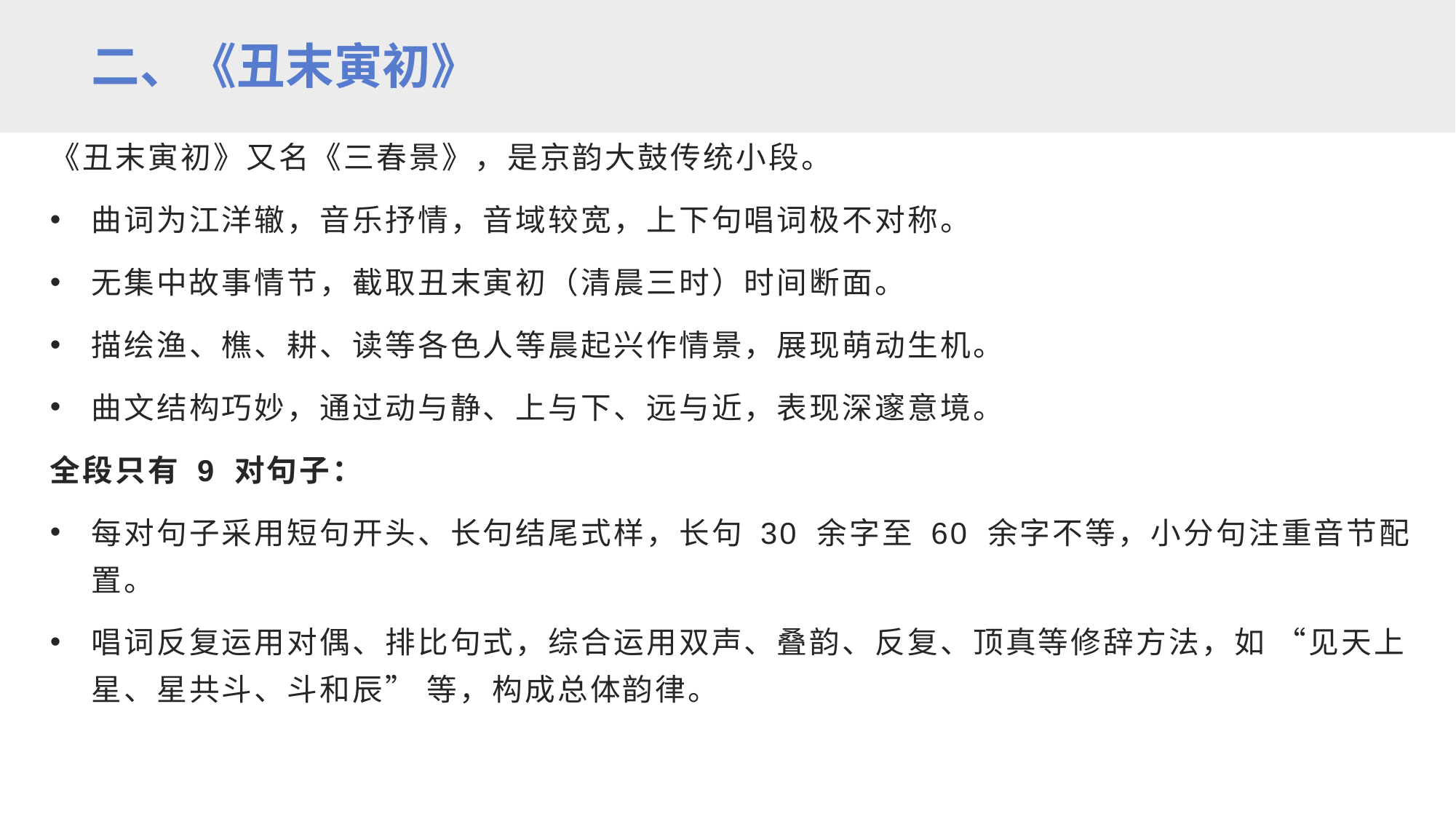

二、《丑末寅初》
《丑末寅初》又名《三春景》，是京韵大鼓传统小段。
曲词为江洋辙，音乐抒情，音域较宽，上下句唱词极不对称。
无集中故事情节，截取丑末寅初（清晨三时）时间断面。
描绘渔、樵、耕、读等各色人等晨起兴作情景，展现萌动生机。
曲文结构巧妙，通过动与静、上与下、远与近，表现深邃意境。
全段只有 9 对句子：
每对句子采用短句开头、长句结尾式样，长句 30 余字至 60 余字不等，小分句注重音节配置。
唱词反复运用对偶、排比句式，综合运用双声、叠韵、反复、顶真等修辞方法，如 “见天上星、星共斗、斗和辰” 等，构成总体韵律。